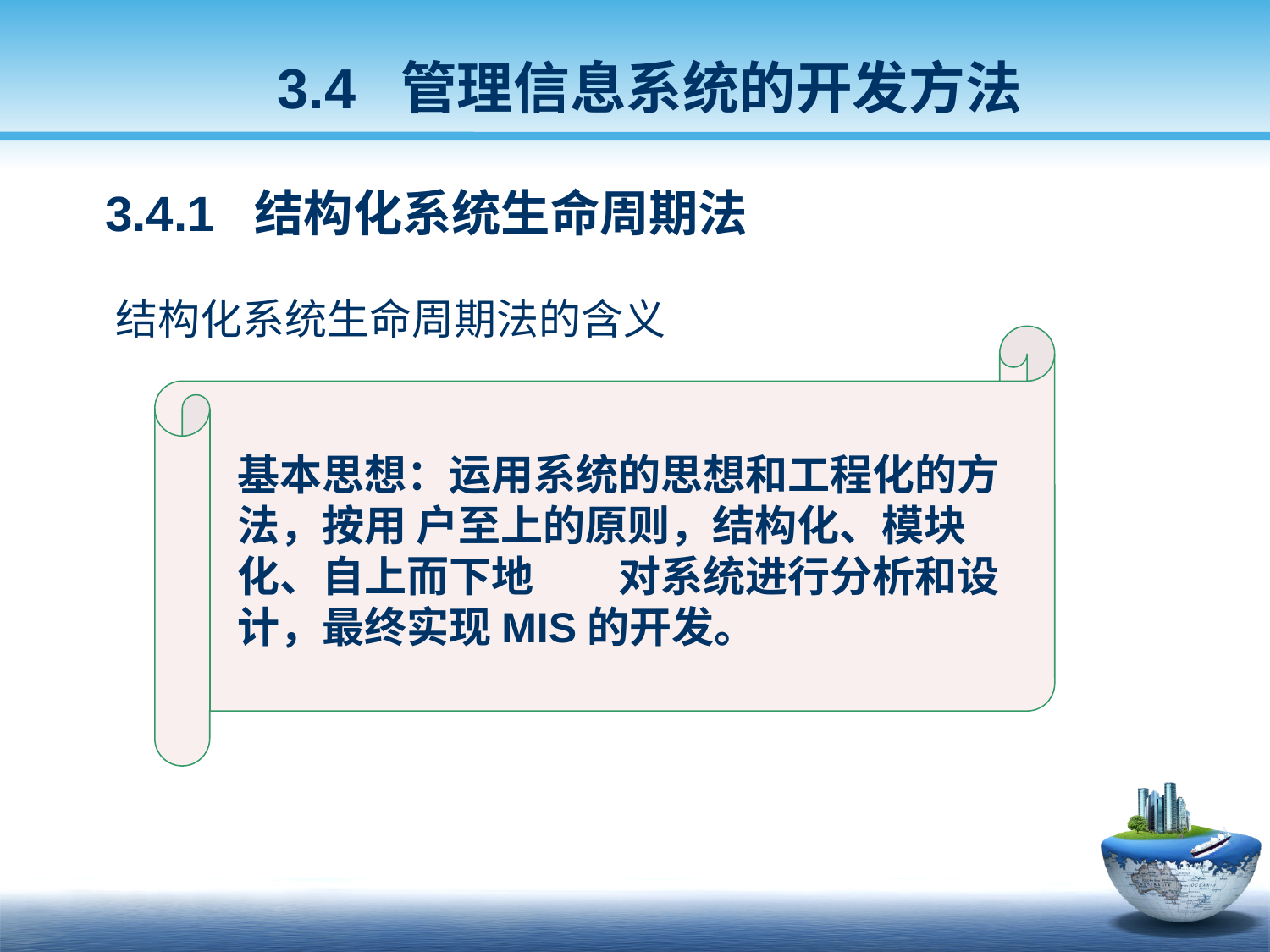

3.4  管理信息系统的开发方法

    3.4.1  结构化系统生命周期法

     结构化系统生命周期法的含义

基本思想：运用系统的思想和工程化的方法，按用 户至上的原则，结构化、模块化、自上而下地	对系统进行分析和设计，最终实现MIS的开发。